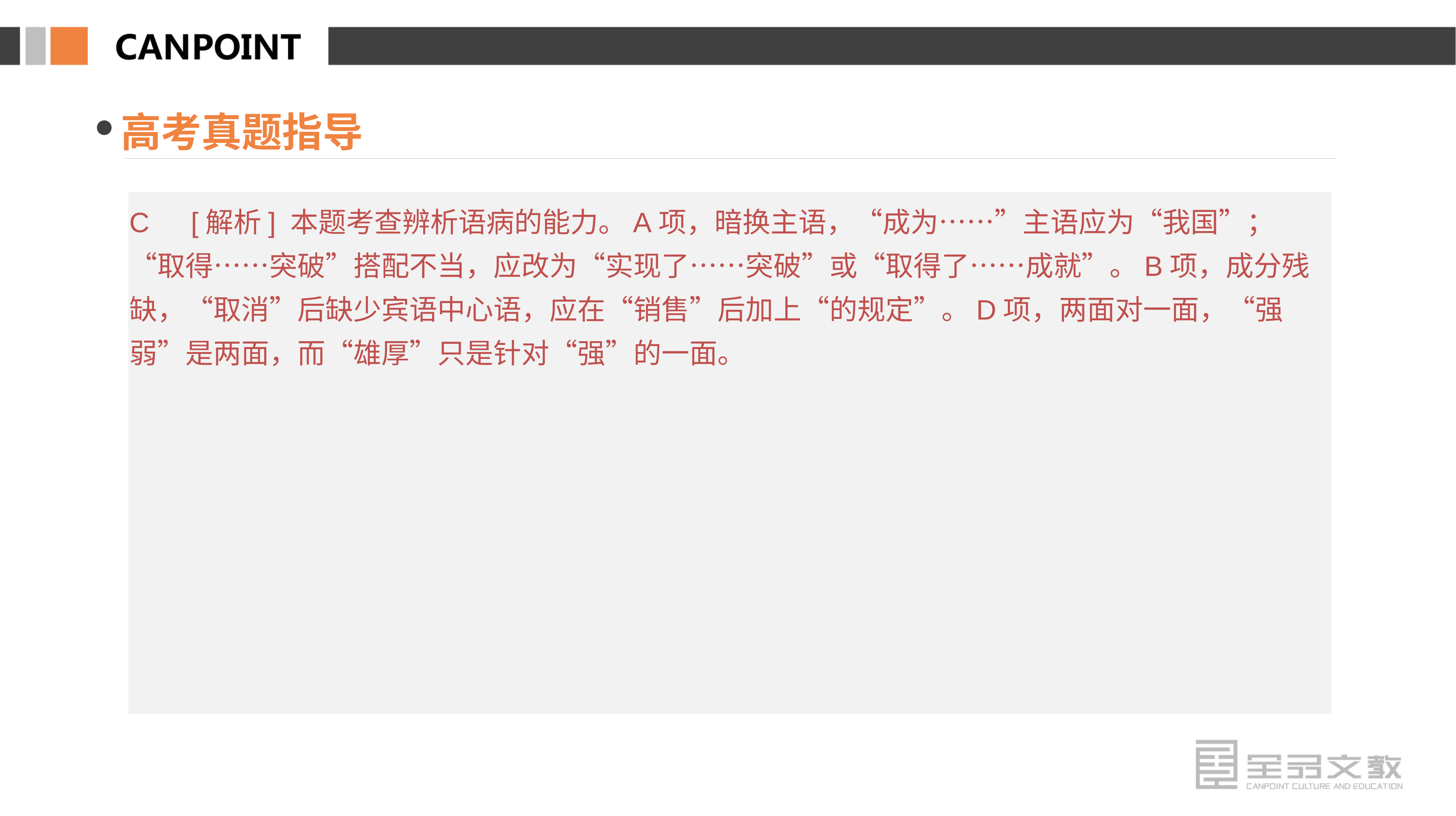

高考真题指导

C　[解析] 本题考查辨析语病的能力。A项，暗换主语，“成为……”主语应为“我国”；“取得……突破”搭配不当，应改为“实现了……突破”或“取得了……成就”。B项，成分残缺，“取消”后缺少宾语中心语，应在“销售”后加上“的规定”。D项，两面对一面，“强弱”是两面，而“雄厚”只是针对“强”的一面。